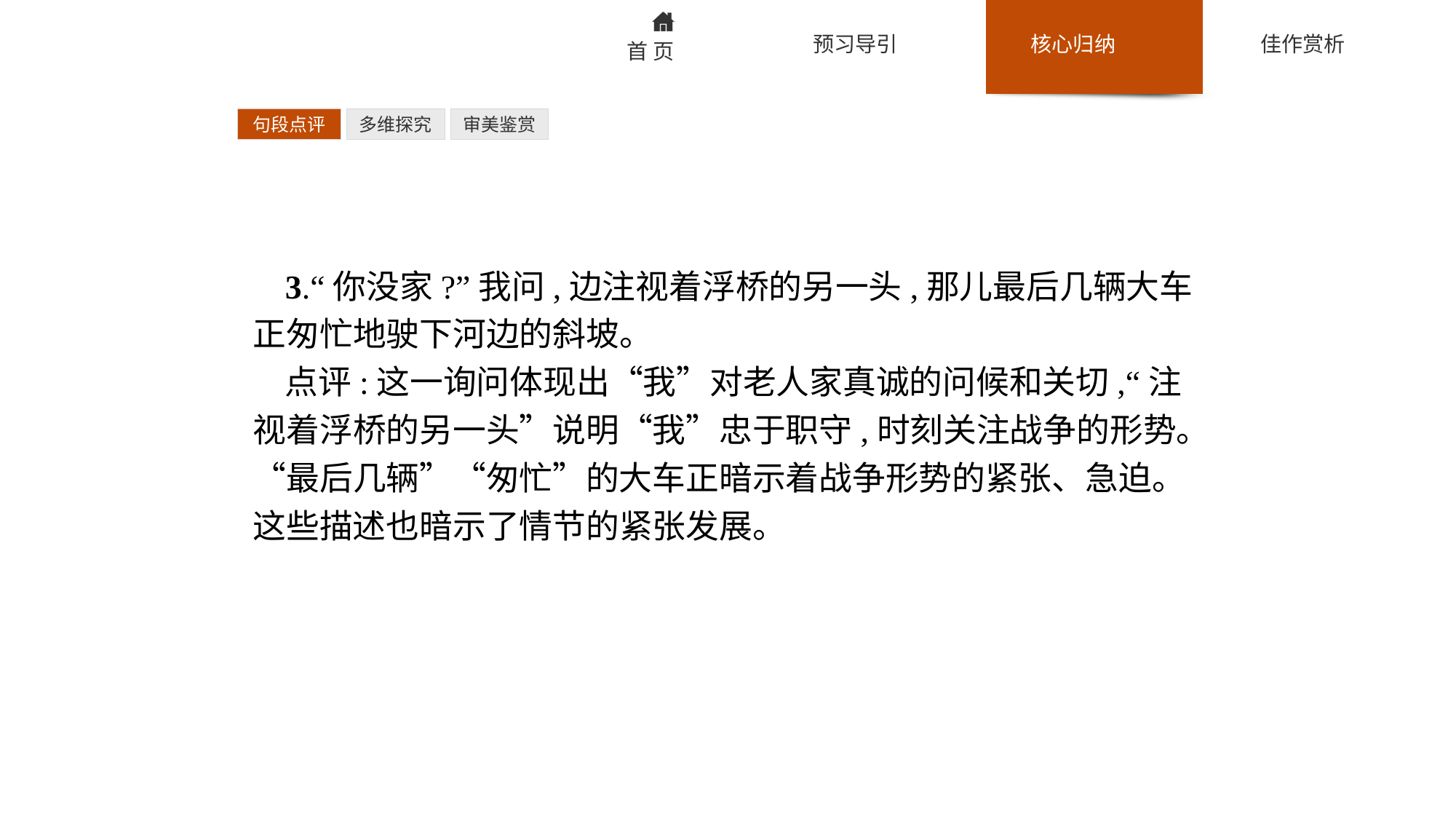

句段点评
多维探究
审美鉴赏
3.“你没家?”我问,边注视着浮桥的另一头,那儿最后几辆大车正匆忙地驶下河边的斜坡。
点评:这一询问体现出“我”对老人家真诚的问候和关切,“注视着浮桥的另一头”说明“我”忠于职守,时刻关注战争的形势。“最后几辆”“匆忙”的大车正暗示着战争形势的紧张、急迫。这些描述也暗示了情节的紧张发展。